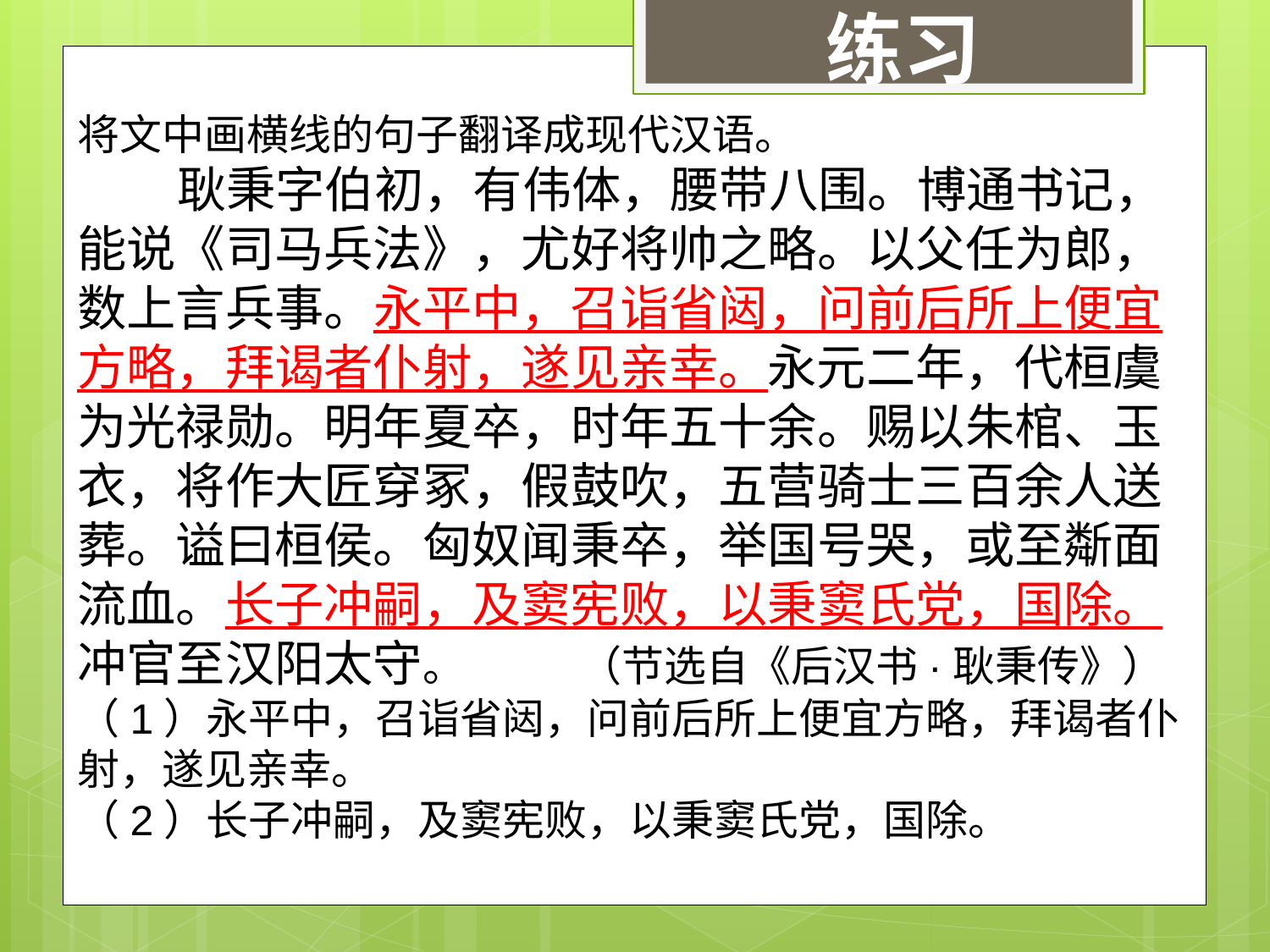

练习
将文中画横线的句子翻译成现代汉语。
        耿秉字伯初，有伟体，腰带八围。博通书记，能说《司马兵法》，尤好将帅之略。以父任为郎，数上言兵事。永平中，召诣省闼，问前后所上便宜方略，拜谒者仆射，遂见亲幸。永元二年，代桓虞为光禄勋。明年夏卒，时年五十余。赐以朱棺、玉衣，将作大匠穿冢，假鼓吹，五营骑士三百余人送葬。谥曰桓侯。匈奴闻秉卒，举国号哭，或至斴面流血。长子冲嗣，及窦宪败，以秉窦氏党，国除。冲官至汉阳太守。            （节选自《后汉书·耿秉传》）
（1）永平中，召诣省闼，问前后所上便宜方略，拜谒者仆射，遂见亲幸。
（2）长子冲嗣，及窦宪败，以秉窦氏党，国除。